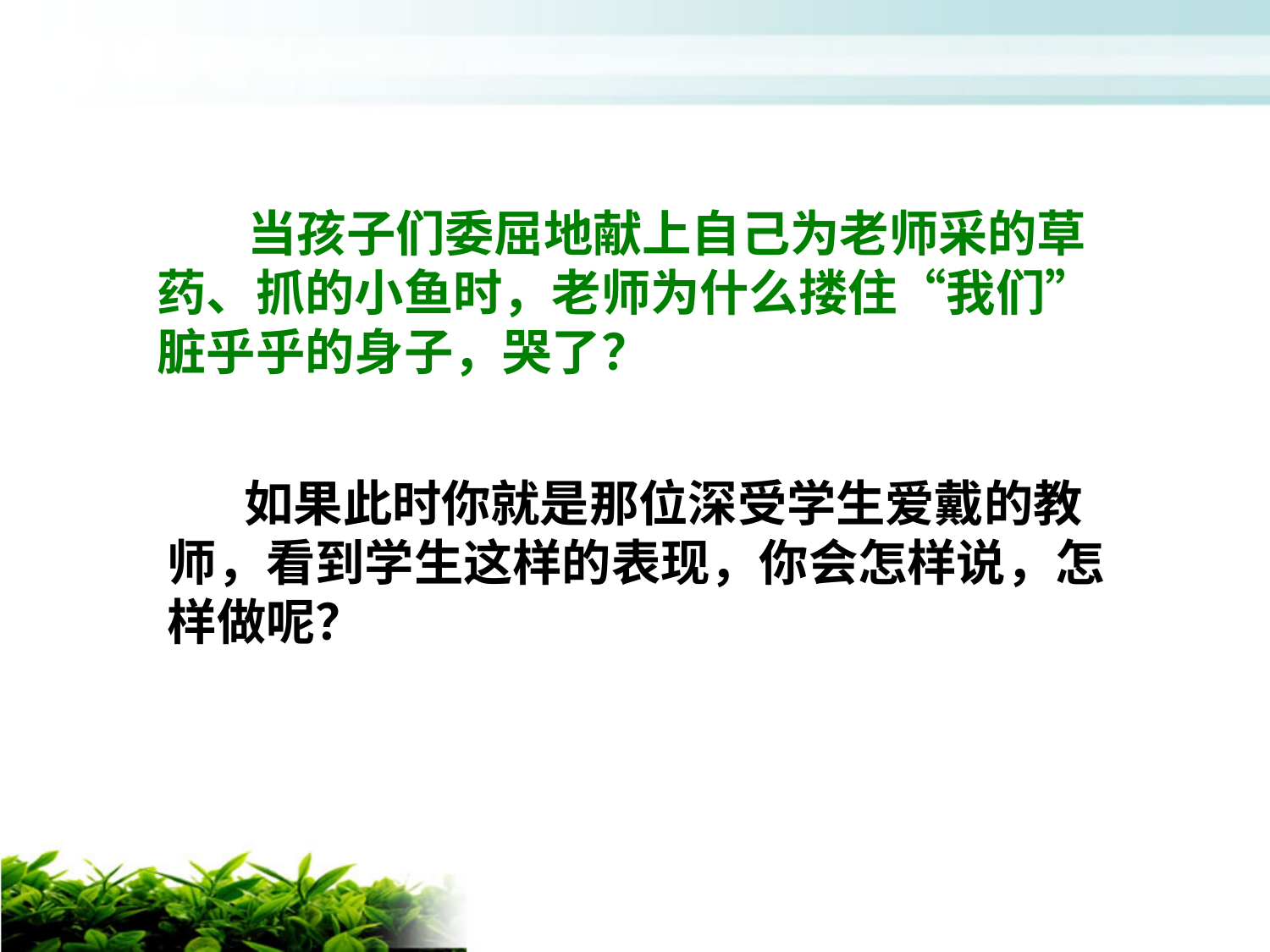

当孩子们委屈地献上自己为老师采的草药、抓的小鱼时，老师为什么搂住“我们”脏乎乎的身子，哭了？
       如果此时你就是那位深受学生爱戴的教师，看到学生这样的表现，你会怎样说，怎样做呢？